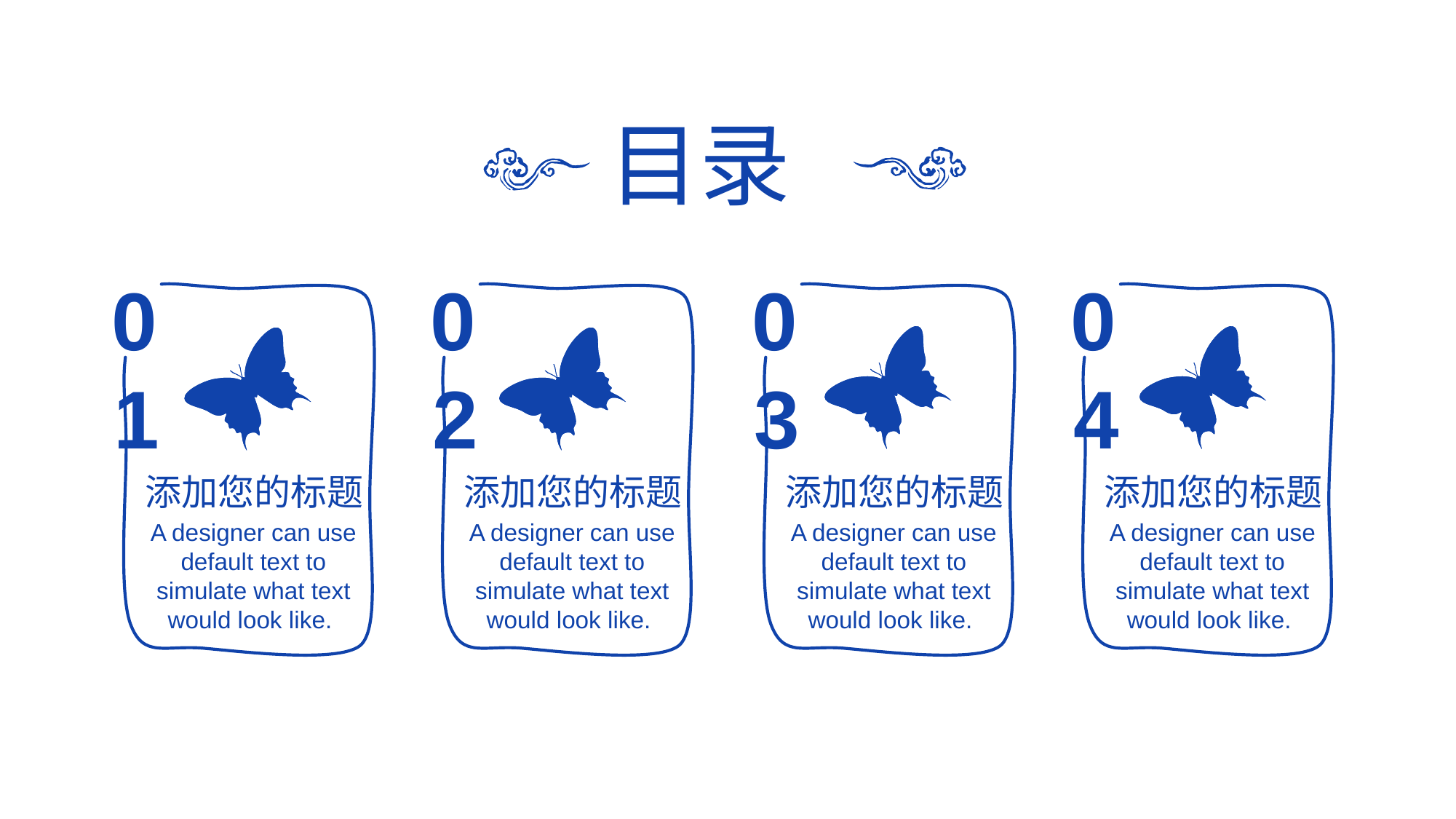

目录

01
02
03
04

添加您的标题
添加您的标题
添加您的标题
添加您的标题
A designer can use default text to simulate what text would look like.
A designer can use default text to simulate what text would look like.
A designer can use default text to simulate what text would look like.
A designer can use default text to simulate what text would look like.